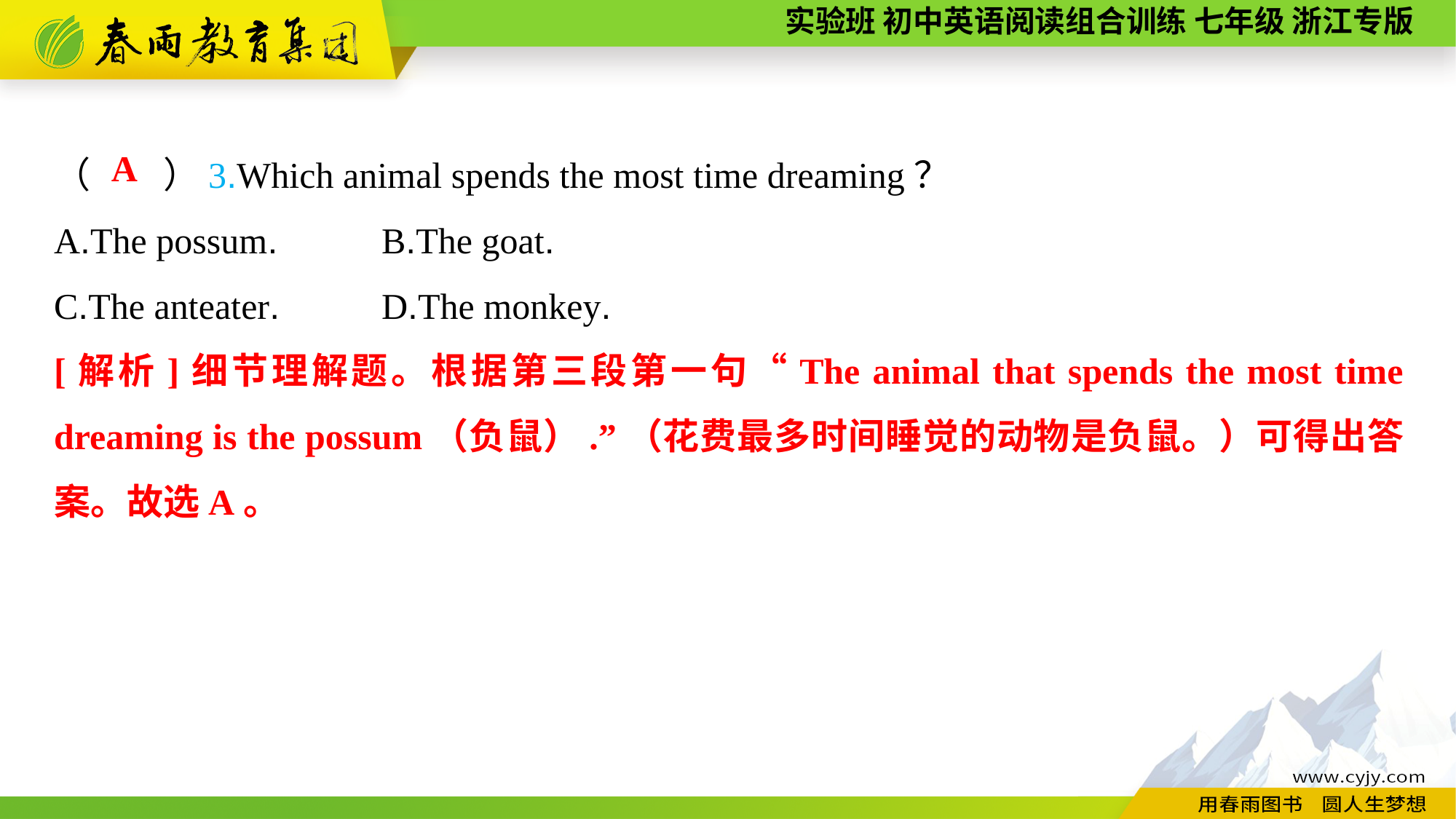

（　　）3.Which animal spends the most time dreaming？
A.The possum.	B.The goat.
C.The anteater.	D.The monkey.
A
[解析]细节理解题。根据第三段第一句“The animal that spends the most time dreaming is the possum（负鼠）.”（花费最多时间睡觉的动物是负鼠。）可得出答案。故选A。